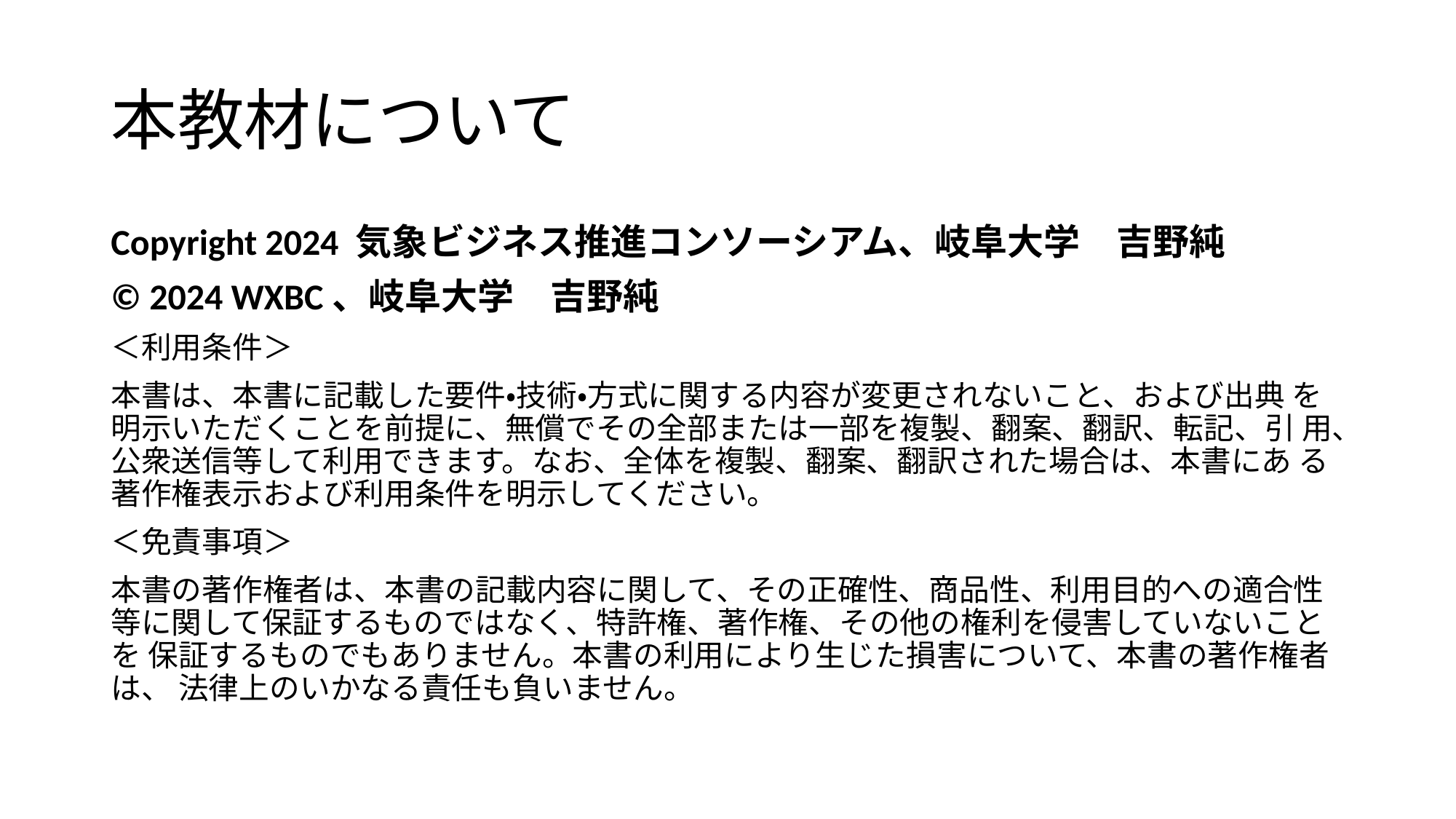

# 本教材について
Copyright 2024 気象ビジネス推進コンソーシアム、岐阜大学　吉野純
© 2024 WXBC、岐阜大学　吉野純
＜利用条件＞
本書は、本書に記載した要件・技術・方式に関する内容が変更されないこと、および出典 を明示いただくことを前提に、無償でその全部または⼀部を複製、翻案、翻訳、転記、引 用、公衆送信等して利用できます。なお、全体を複製、翻案、翻訳された場合は、本書にあ る著作権表示および利用条件を明示してください。
＜免責事項＞
本書の著作権者は、本書の記載内容に関して、その正確性、商品性、利用目的への適合性 等に関して保証するものではなく、特許権、著作権、その他の権利を侵害していないことを 保証するものでもありません。本書の利用により生じた損害について、本書の著作権者は、 法律上のいかなる責任も負いません。